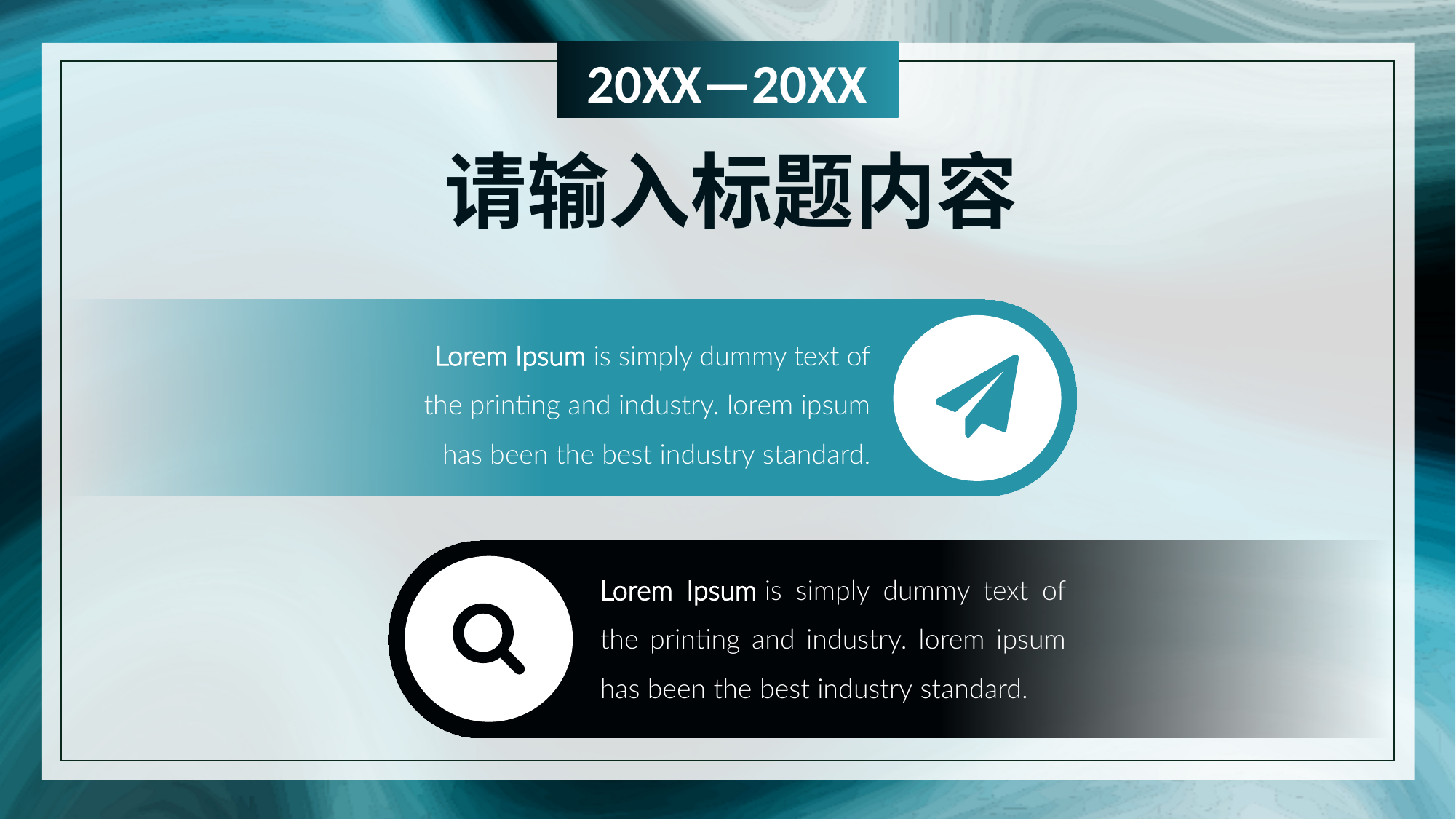

请输入标题内容

Lorem Ipsum is simply dummy text of the printing and industry. lorem ipsum has been the best industry standard.

Lorem Ipsum is simply dummy text of the printing and industry. lorem ipsum has been the best industry standard.